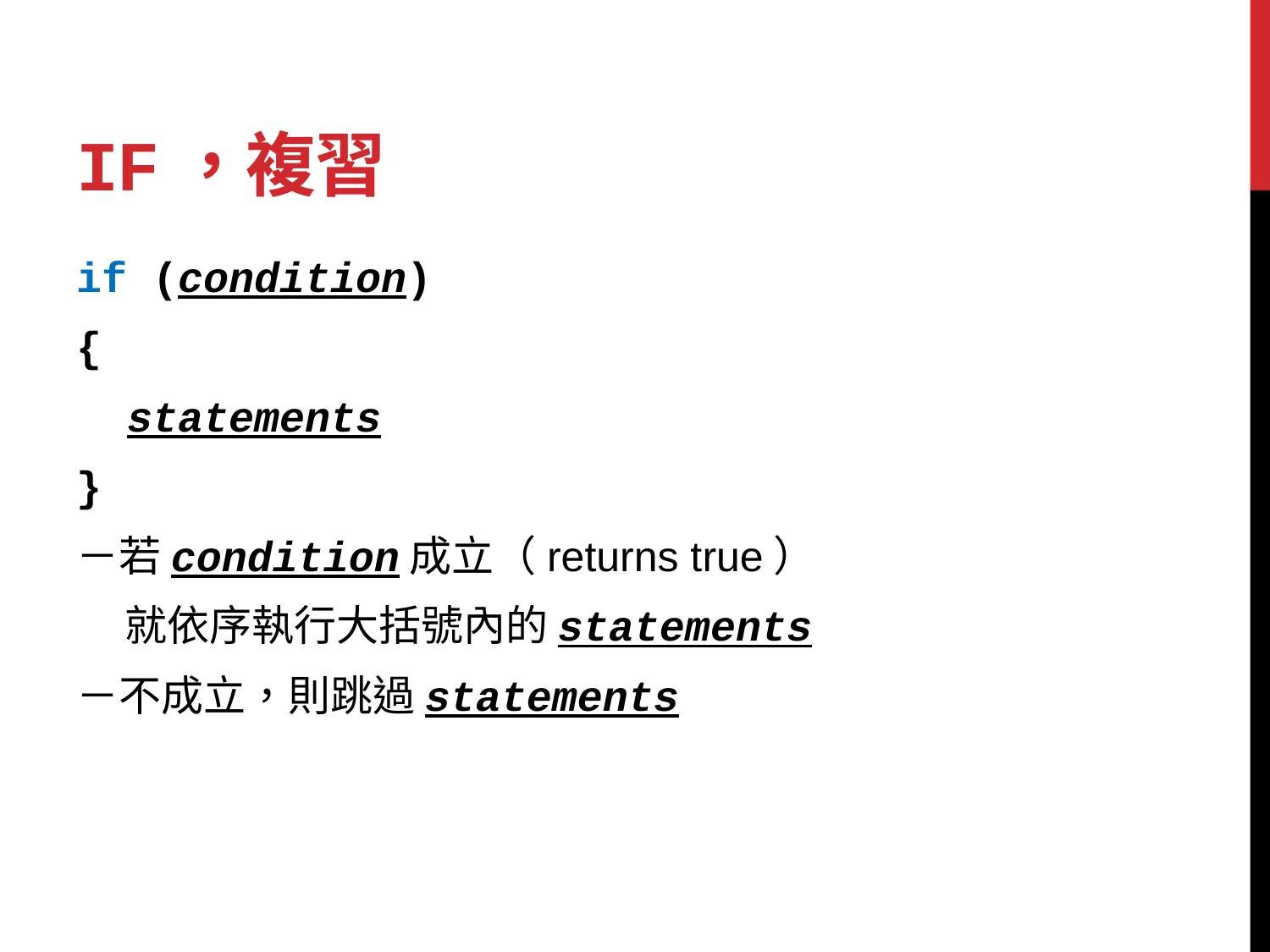

# if，複習
if (condition)
{
  statements
}
－若condition成立（returns true）
    就依序執行大括號內的statements
－不成立，則跳過statements